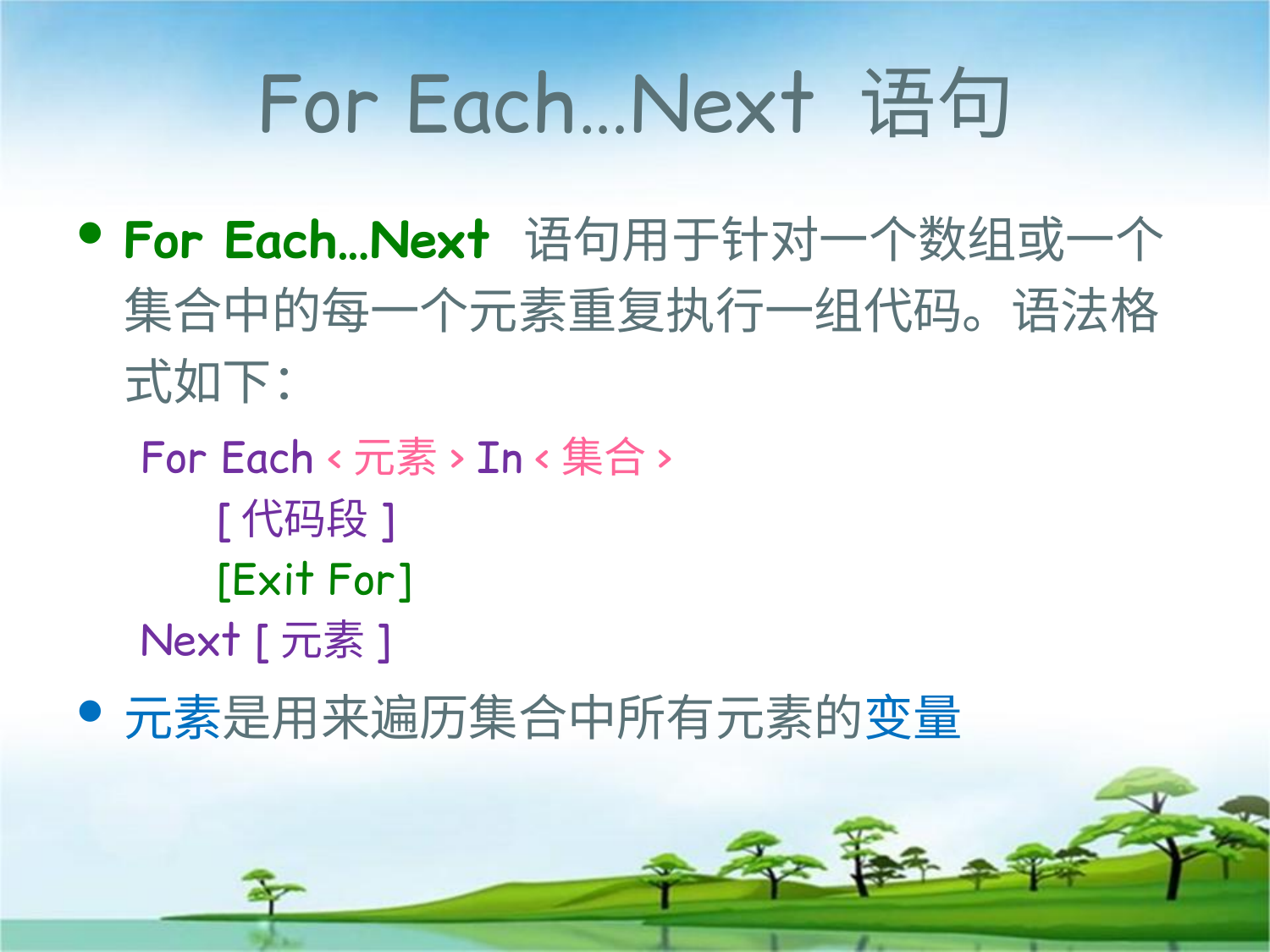

# For Each…Next 语句
For Each…Next 语句用于针对一个数组或一个集合中的每一个元素重复执行一组代码。语法格式如下：
For Each <元素> In <集合>
      [代码段]
      [Exit For]
Next [元素]
元素是用来遍历集合中所有元素的变量